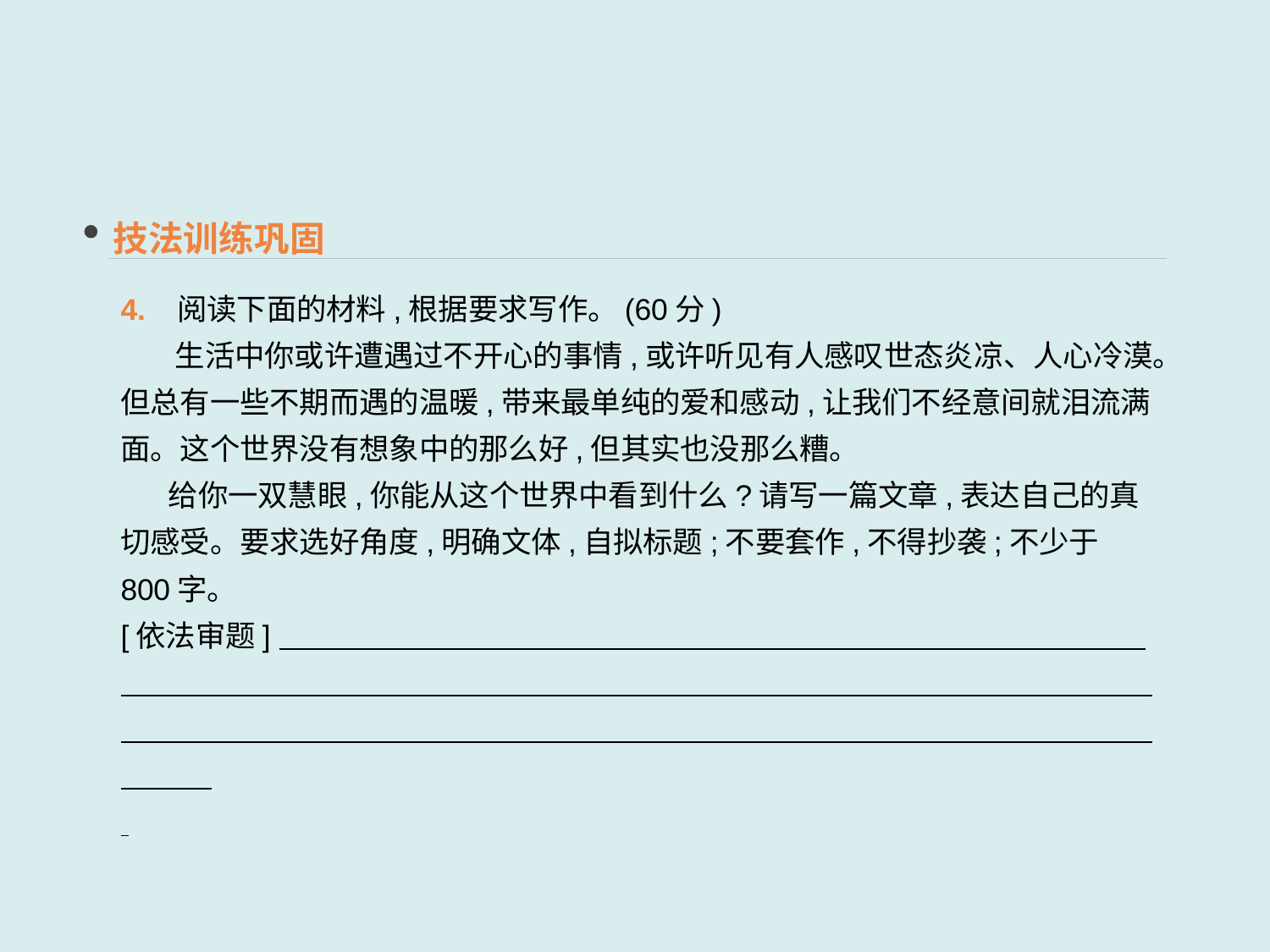

技法训练巩固

4.   阅读下面的材料,根据要求写作。(60分)
       生活中你或许遭遇过不开心的事情,或许听见有人感叹世态炎凉、人心冷漠。但总有一些不期而遇的温暖,带来最单纯的爱和感动,让我们不经意间就泪流满面。这个世界没有想象中的那么好,但其实也没那么糟。
      给你一双慧眼,你能从这个世界中看到什么?请写一篇文章,表达自己的真切感受。要求选好角度,明确文体,自拟标题;不要套作,不得抄袭;不少于800字。
[依法审题]